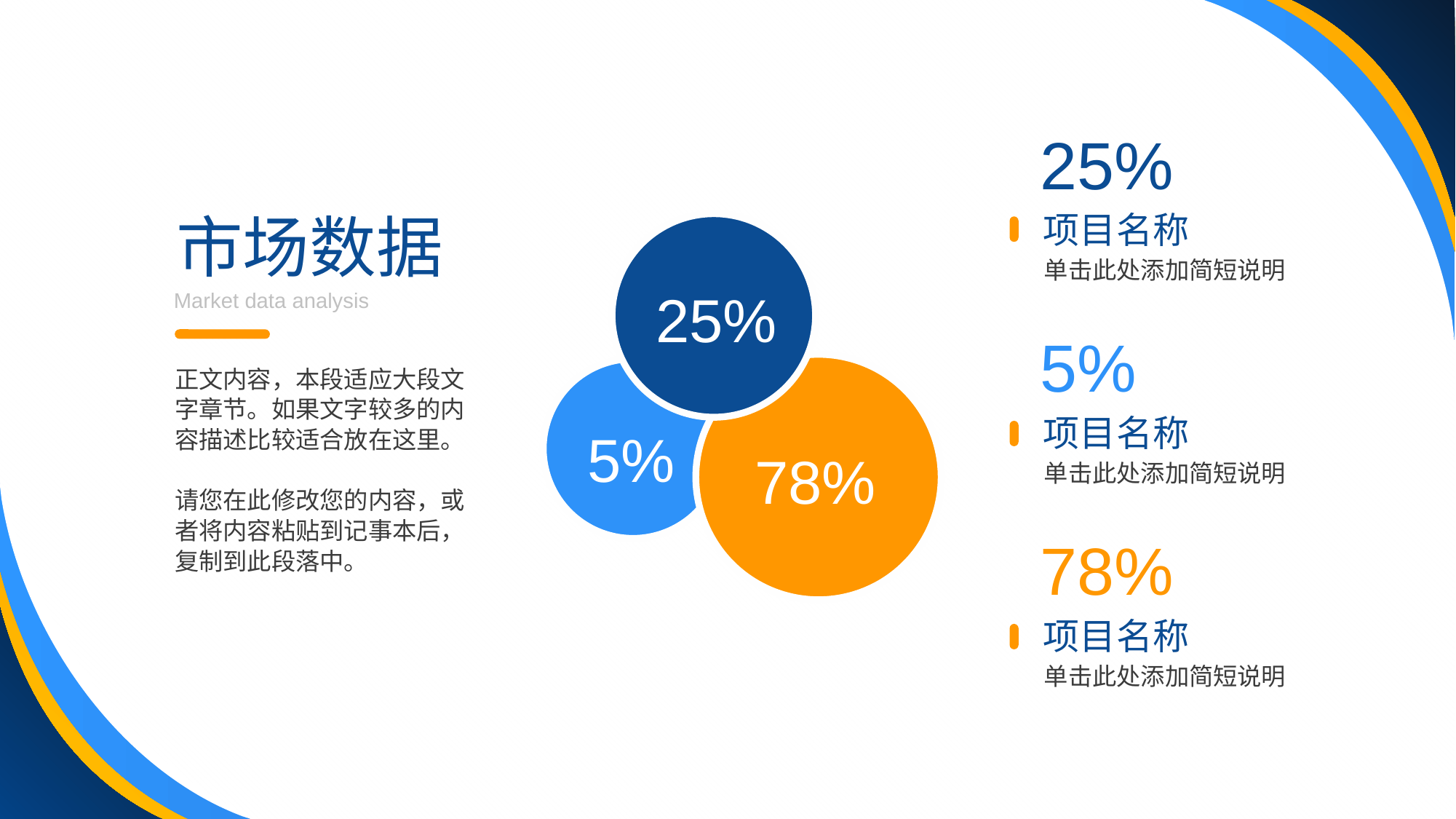

25%
项目名称
单击此处添加简短说明
5%
项目名称
单击此处添加简短说明
78%
项目名称
单击此处添加简短说明
市场数据
Market data analysis

25%

5%
78%

正文内容，本段适应大段文字章节。如果文字较多的内容描述比较适合放在这里。
请您在此修改您的内容，或者将内容粘贴到记事本后，复制到此段落中。